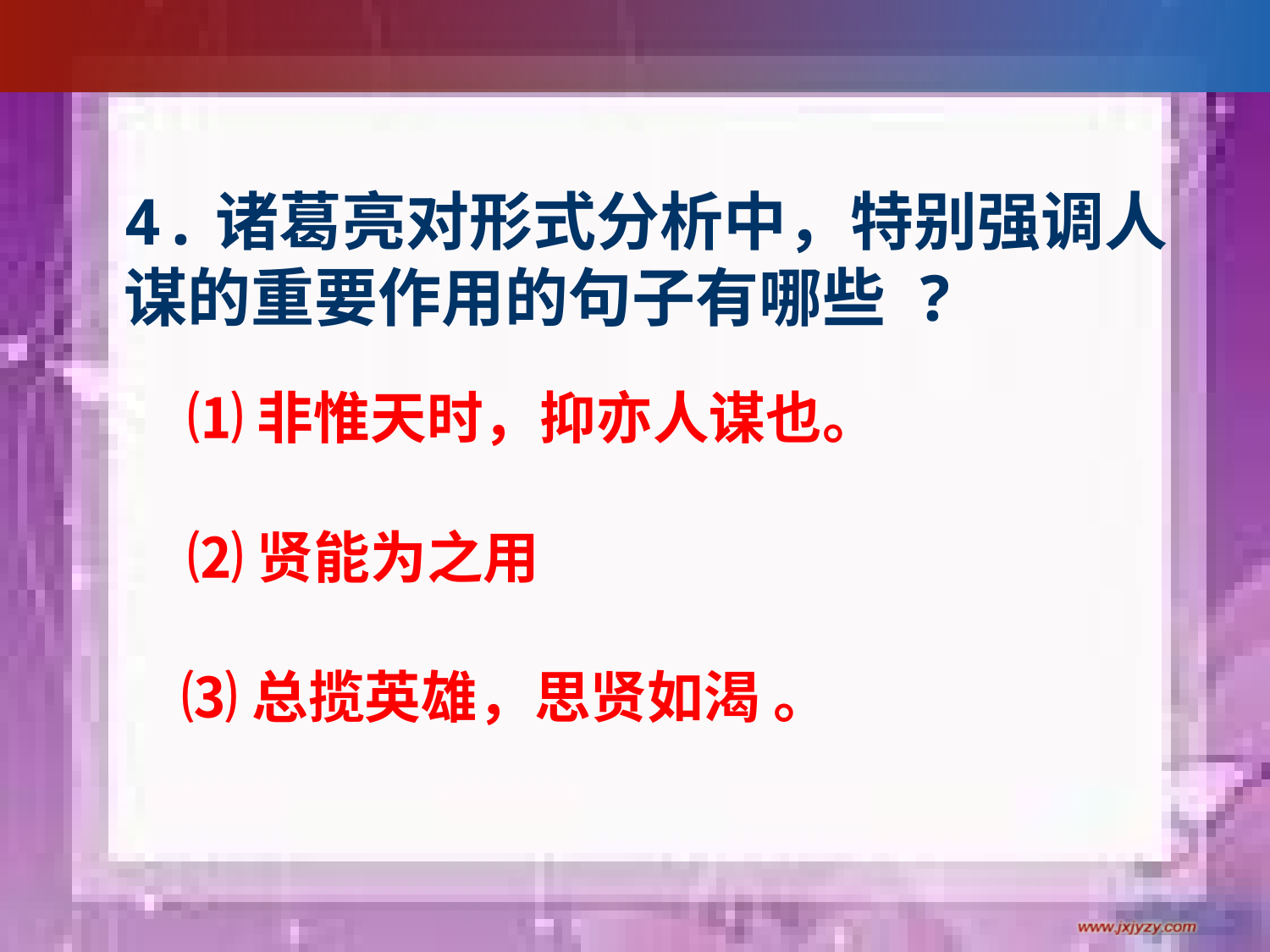

#
                                                                4.诸葛亮对形式分析中，特别强调人 谋的重要作用的句子有哪些 ?

⑴非惟天时，抑亦人谋也。
⑵贤能为之用
⑶总揽英雄，思贤如渴 。